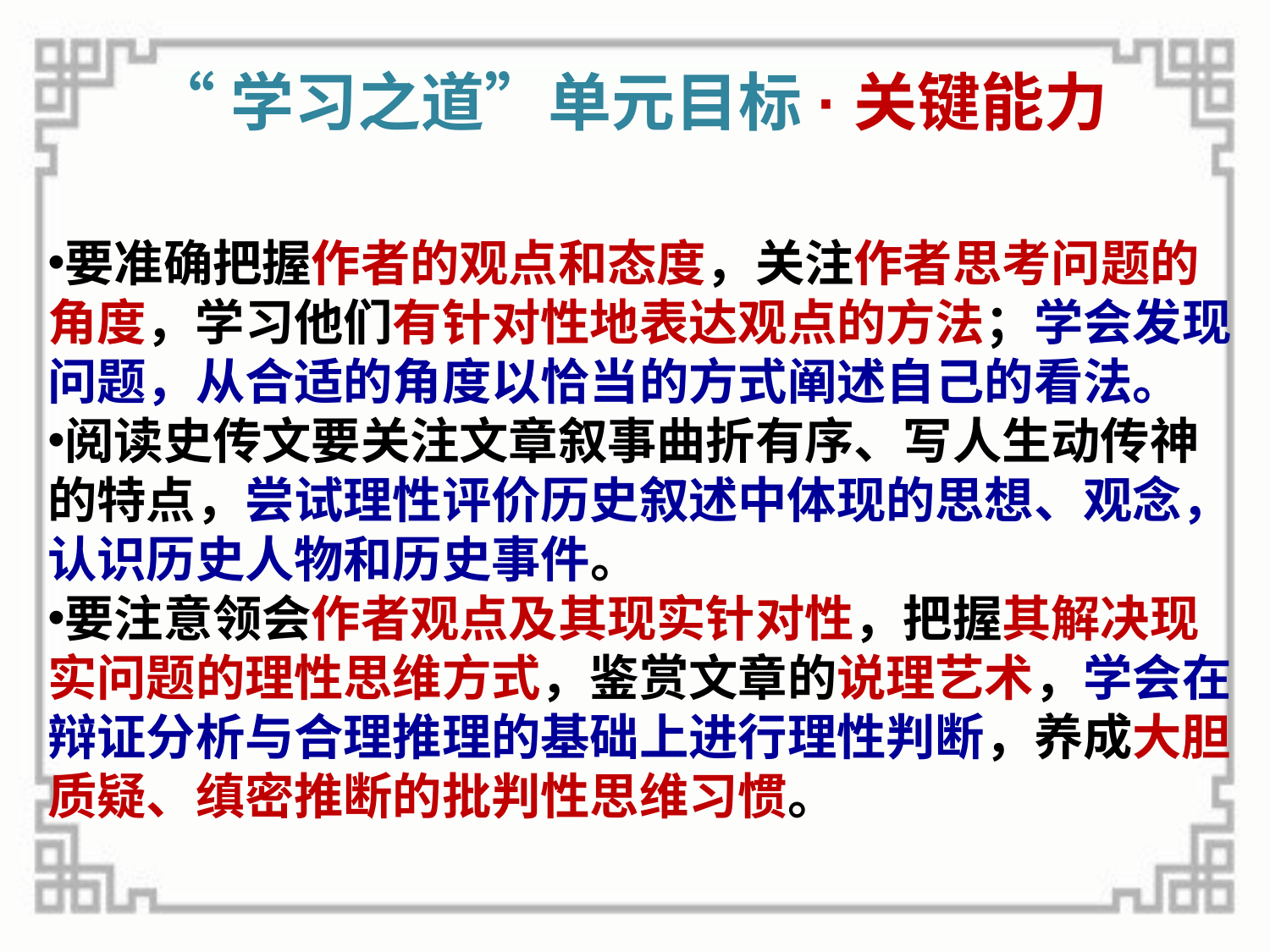

# “学习之道”单元目标·关键能力
要准确把握作者的观点和态度，关注作者思考问题的角度，学习他们有针对性地表达观点的方法；学会发现问题，从合适的角度以恰当的方式阐述自己的看法。
阅读史传文要关注文章叙事曲折有序、写人生动传神的特点，尝试理性评价历史叙述中体现的思想、观念，认识历史人物和历史事件。
要注意领会作者观点及其现实针对性，把握其解决现实问题的理性思维方式，鉴赏文章的说理艺术，学会在辩证分析与合理推理的基础上进行理性判断，养成大胆质疑、缜密推断的批判性思维习惯。